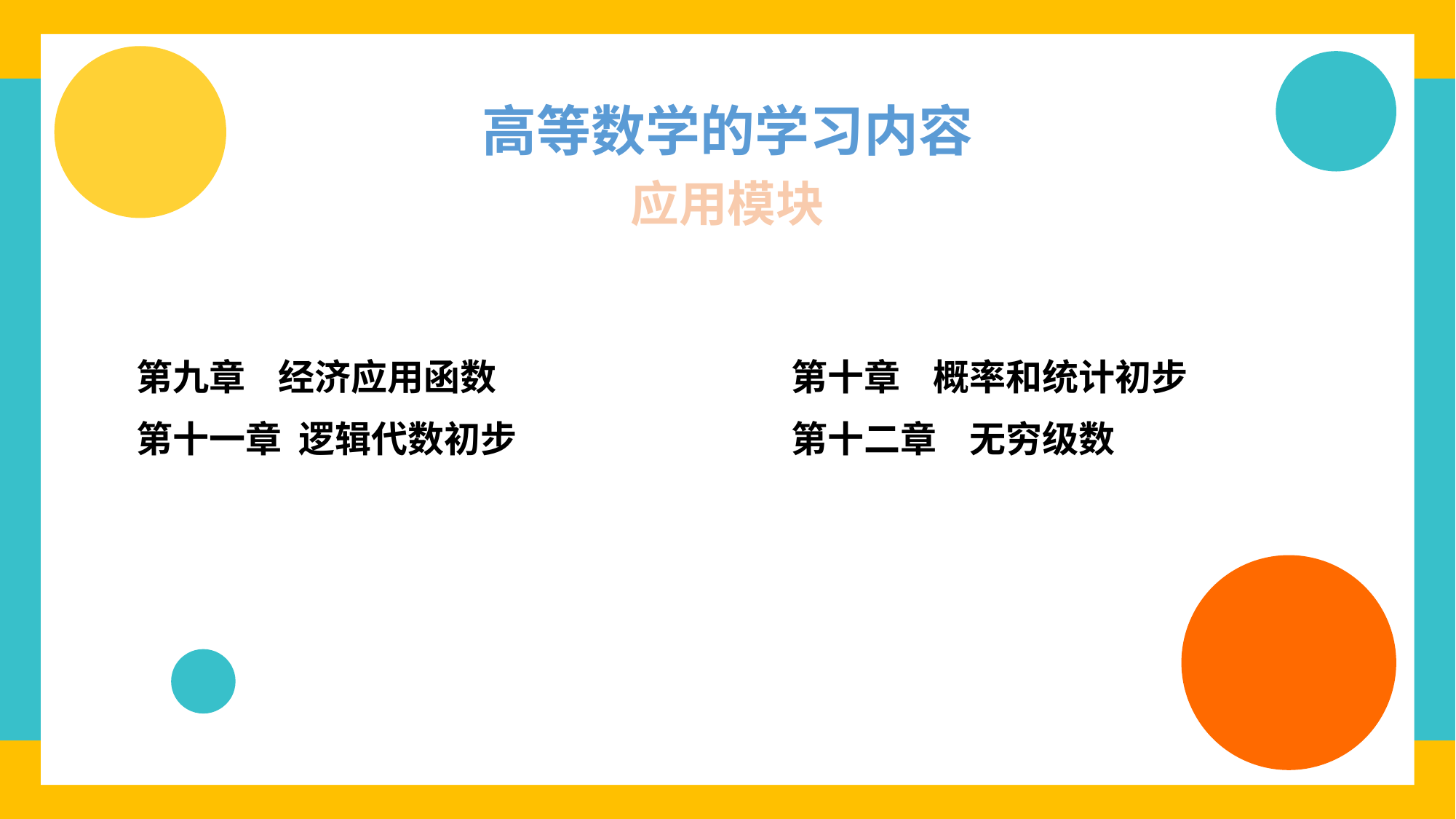

高等数学的学习内容

应用模块
第九章    经济应用函数			第十章    概率和统计初步
第十一章  逻辑代数初步			第十二章    无穷级数